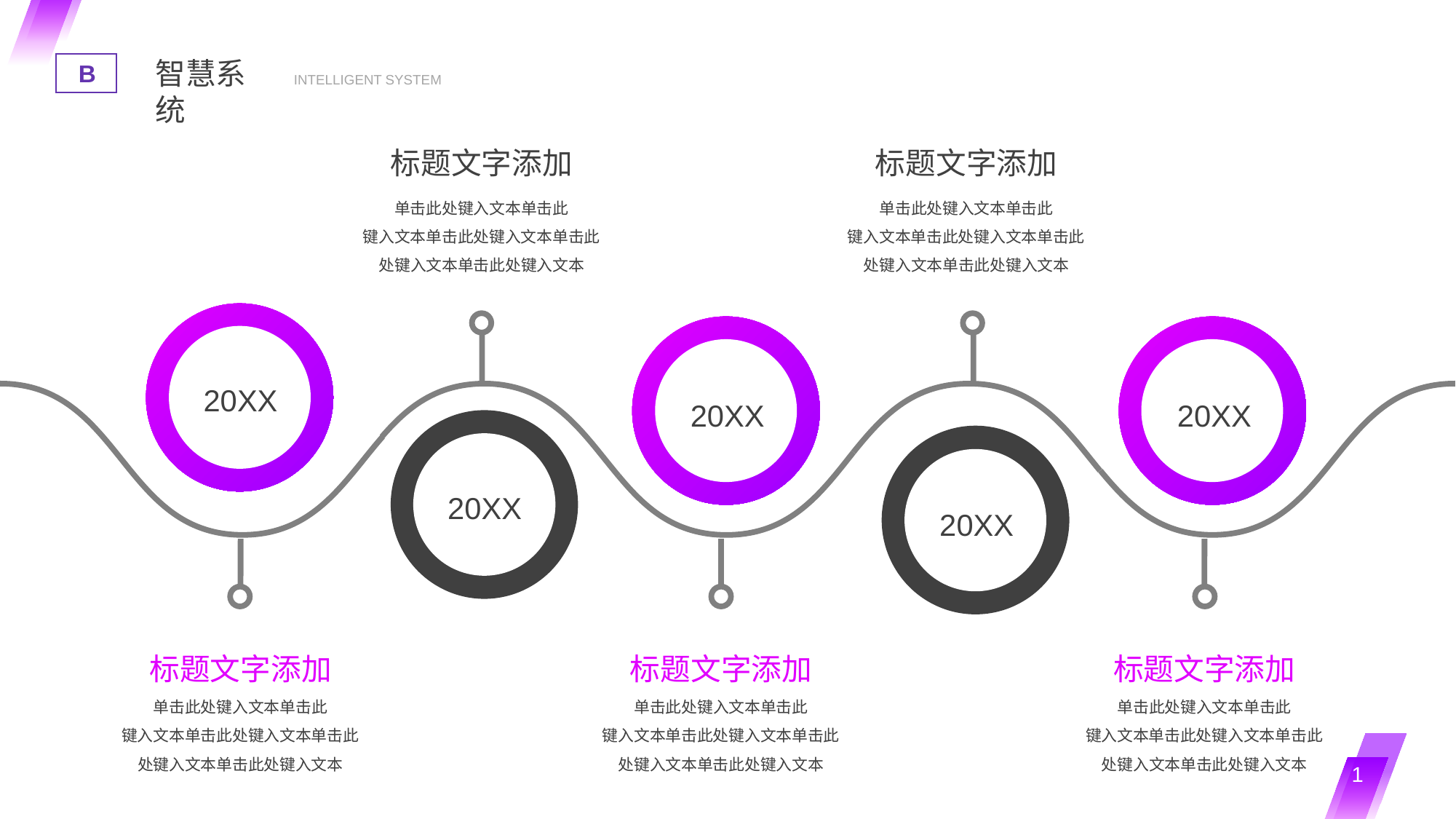

智慧系统
B

INTELLIGENT SYSTEM
标题文字添加
单击此处键入文本单击此
键入文本单击此处键入文本单击此处键入文本单击此处键入文本

20XX
标题文字添加
单击此处键入文本单击此
键入文本单击此处键入文本单击此处键入文本单击此处键入文本

20XX

20XX
标题文字添加
单击此处键入文本单击此
键入文本单击此处键入文本单击此处键入文本单击此处键入文本

20XX
标题文字添加
单击此处键入文本单击此
键入文本单击此处键入文本单击此处键入文本单击此处键入文本

20XX
标题文字添加
单击此处键入文本单击此
键入文本单击此处键入文本单击此处键入文本单击此处键入文本

1